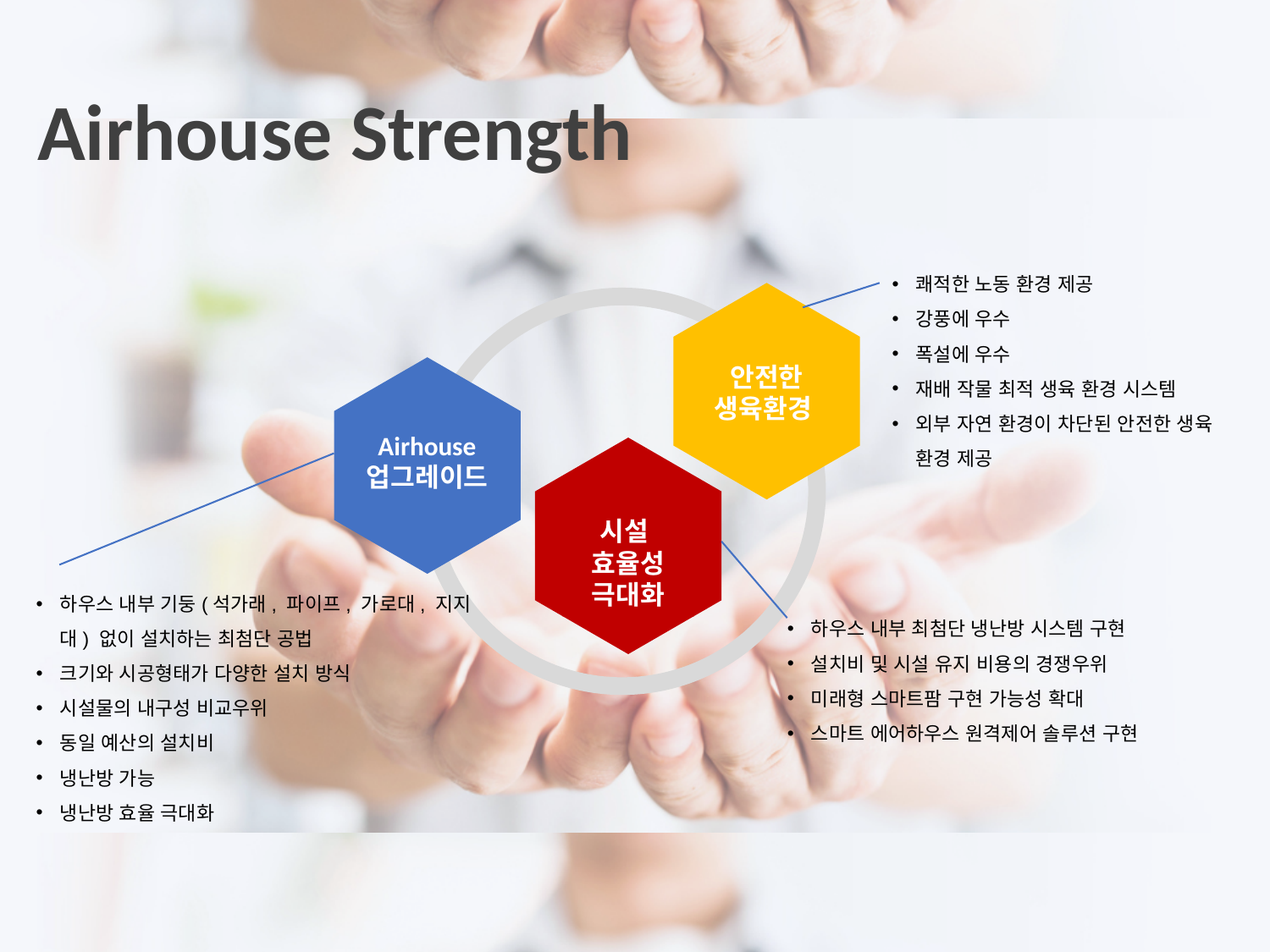

# Airhouse Strength
쾌적한 노동 환경 제공
강풍에 우수
폭설에 우수
재배 작물 최적 생육 환경 시스템
외부 자연 환경이 차단된 안전한 생육 환경 제공

안전한
생육환경

Airhouse
업그레이드

시설
효율성 극대화
하우스 내부 기둥(석가래, 파이프, 가로대, 지지대) 없이 설치하는 최첨단 공법
크기와 시공형태가 다양한 설치 방식
시설물의 내구성 비교우위
동일 예산의 설치비
냉난방 가능
냉난방 효율 극대화

하우스 내부 최첨단 냉난방 시스템 구현
설치비 및 시설 유지 비용의 경쟁우위
미래형 스마트팜 구현 가능성 확대
스마트 에어하우스 원격제어 솔루션 구현